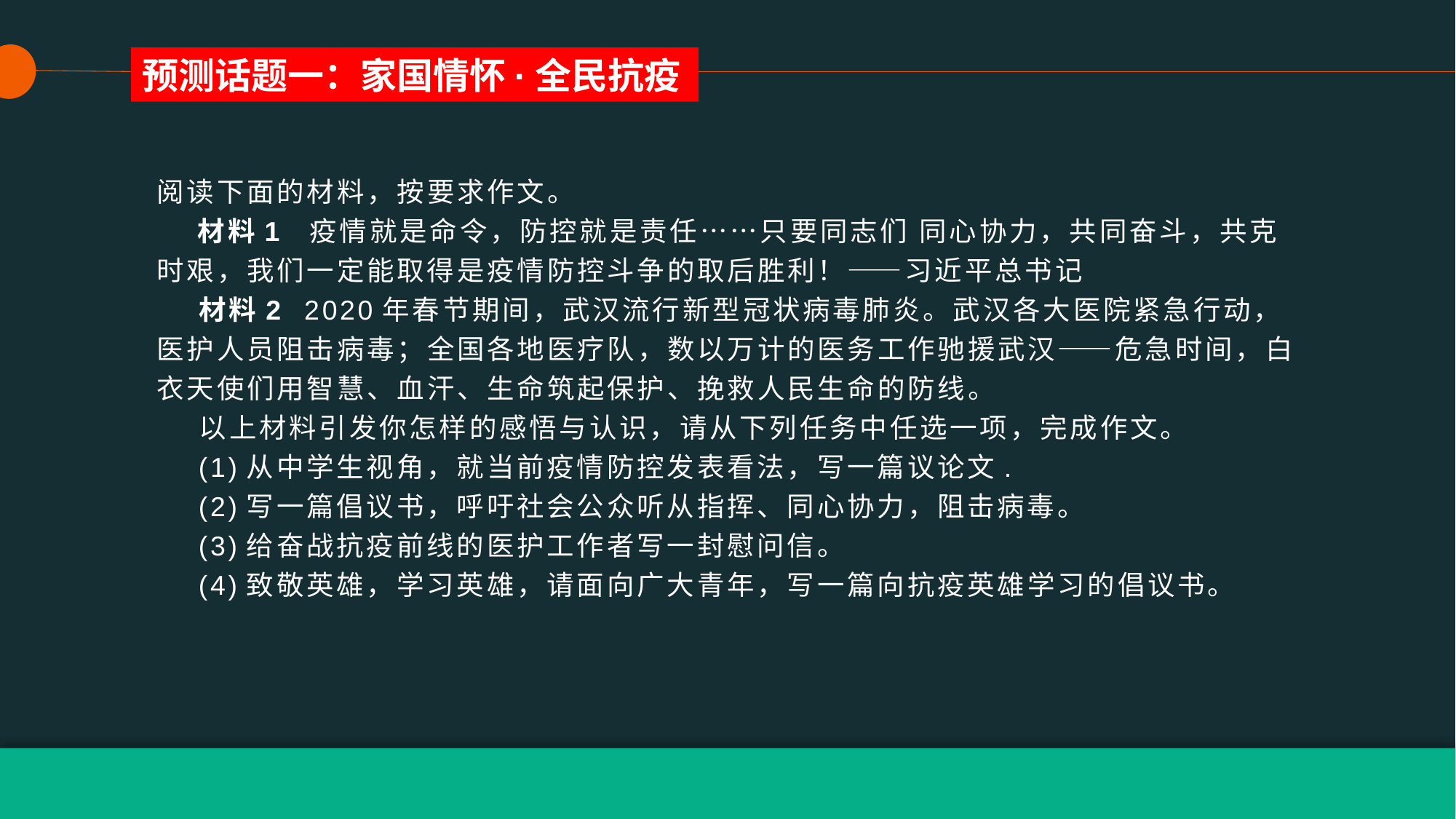

预测话题一：家国情怀·全民抗疫
阅读下面的材料，按要求作文。
    材料1  疫情就是命令，防控就是责任……只要同志们 同心协力，共同奋斗，共克时艰，我们一定能取得是疫情防控斗争的取后胜利！——习近平总书记
    材料2  2020年春节期间，武汉流行新型冠状病毒肺炎。武汉各大医院紧急行动，医护人员阻击病毒；全国各地医疗队，数以万计的医务工作驰援武汉——危急时间，白衣天使们用智慧、血汗、生命筑起保护、挽救人民生命的防线。
    以上材料引发你怎样的感悟与认识，请从下列任务中任选一项，完成作文。
    (1)从中学生视角，就当前疫情防控发表看法，写一篇议论文.
    (2)写一篇倡议书，呼吁社会公众听从指挥、同心协力，阻击病毒。
    (3)给奋战抗疫前线的医护工作者写一封慰问信。
    (4)致敬英雄，学习英雄，请面向广大青年，写一篇向抗疫英雄学习的倡议书。